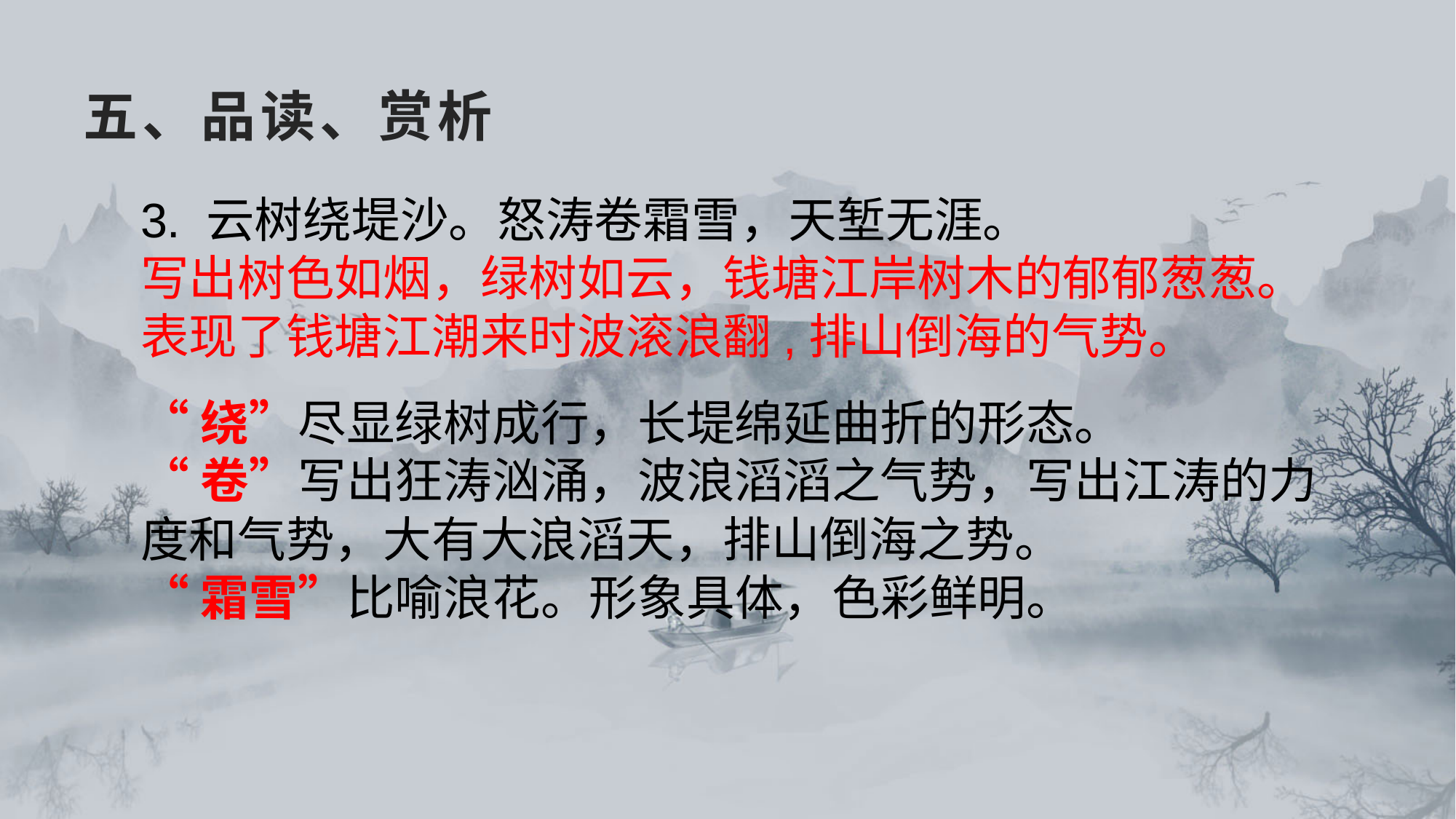

# 五、品读、赏析
3. 云树绕堤沙。怒涛卷霜雪，天堑无涯。
写出树色如烟，绿树如云，钱塘江岸树木的郁郁葱葱。表现了钱塘江潮来时波滚浪翻,排山倒海的气势。
“绕”尽显绿树成行，长堤绵延曲折的形态。
“卷”写出狂涛汹涌，波浪滔滔之气势，写出江涛的力度和气势，大有大浪滔天，排山倒海之势。
“霜雪”比喻浪花。形象具体，色彩鲜明。